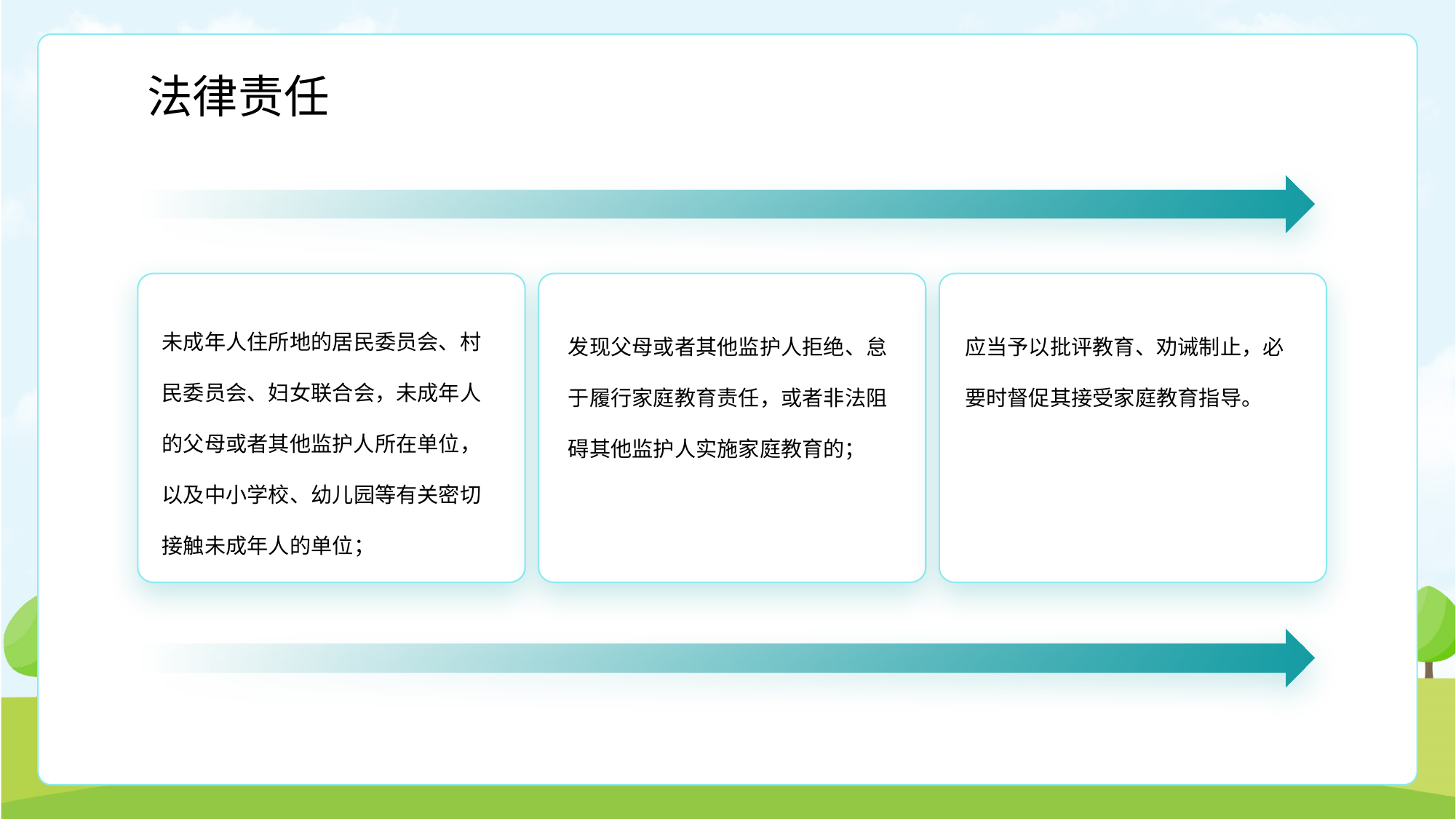

法律责任

未成年人住所地的居民委员会、村民委员会、妇女联合会，未成年人的父母或者其他监护人所在单位，以及中小学校、幼儿园等有关密切接触未成年人的单位；

发现父母或者其他监护人拒绝、怠于履行家庭教育责任，或者非法阻碍其他监护人实施家庭教育的；

应当予以批评教育、劝诫制止，必要时督促其接受家庭教育指导。